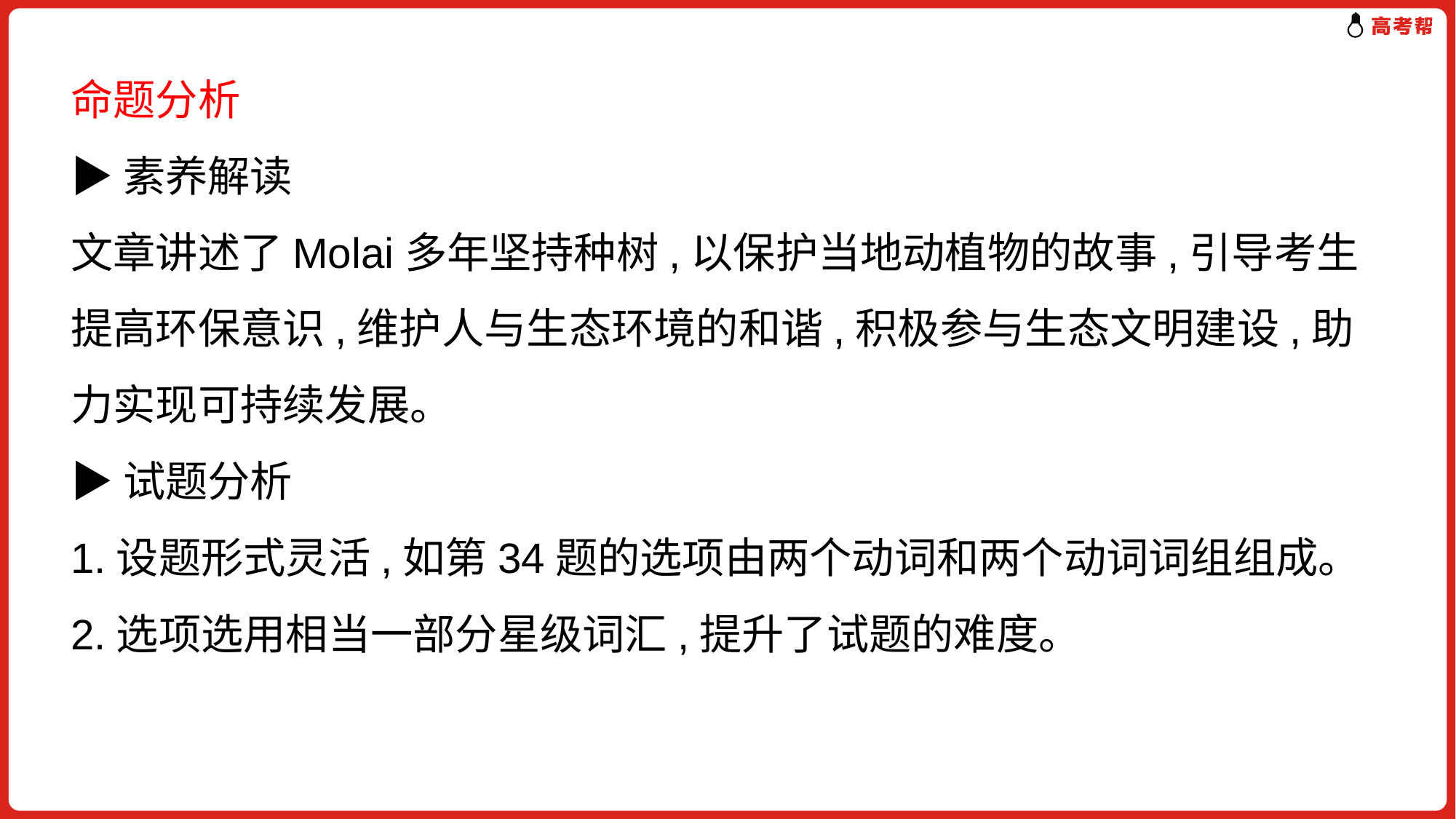

命题分析
▶素养解读
文章讲述了Molai多年坚持种树,以保护当地动植物的故事,引导考生提高环保意识,维护人与生态环境的和谐,积极参与生态文明建设,助力实现可持续发展。
▶试题分析
1.设题形式灵活,如第34题的选项由两个动词和两个动词词组组成。
2.选项选用相当一部分星级词汇,提升了试题的难度。